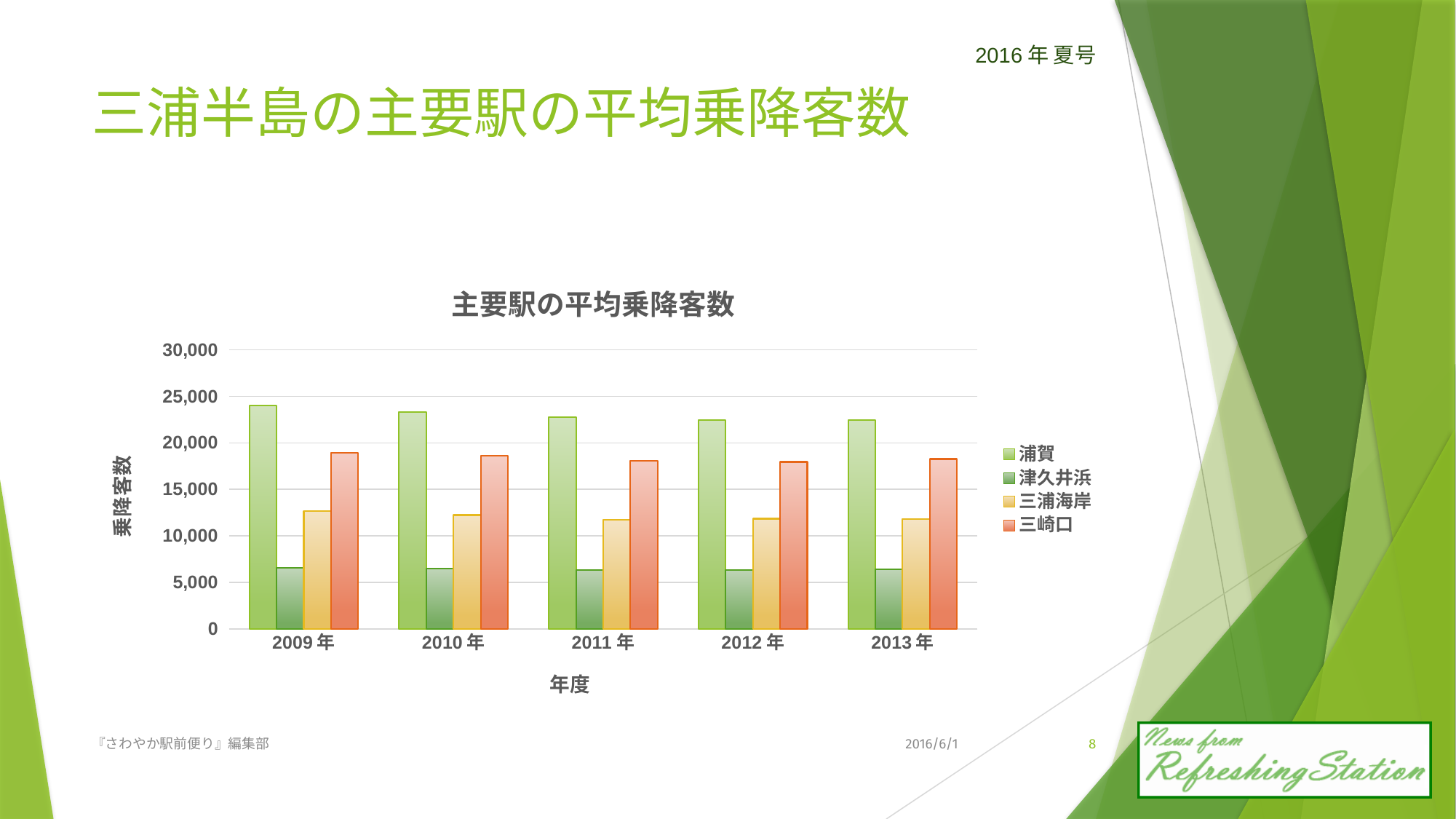

# 三浦半島の主要駅の平均乗降客数

### Chart: 主要駅の平均乗降客数

| Category | 浦賀 | 津久井浜 | 三浦海岸 | 三崎口 |
|---|---|---|---|---|
| 2009年 | 24009.0 | 6538.0 | 12686.0 | 18958.0 |
| 2010年 | 23331.0 | 6483.0 | 12233.0 | 18582.0 |
| 2011年 | 22748.0 | 6335.0 | 11735.0 | 18039.0 |
| 2012年 | 22448.0 | 6309.0 | 11842.0 | 17954.0 |
| 2013年 | 22440.0 | 6428.0 | 11813.0 | 18265.0 |
『さわやか駅前便り』編集部
2016/6/1
8